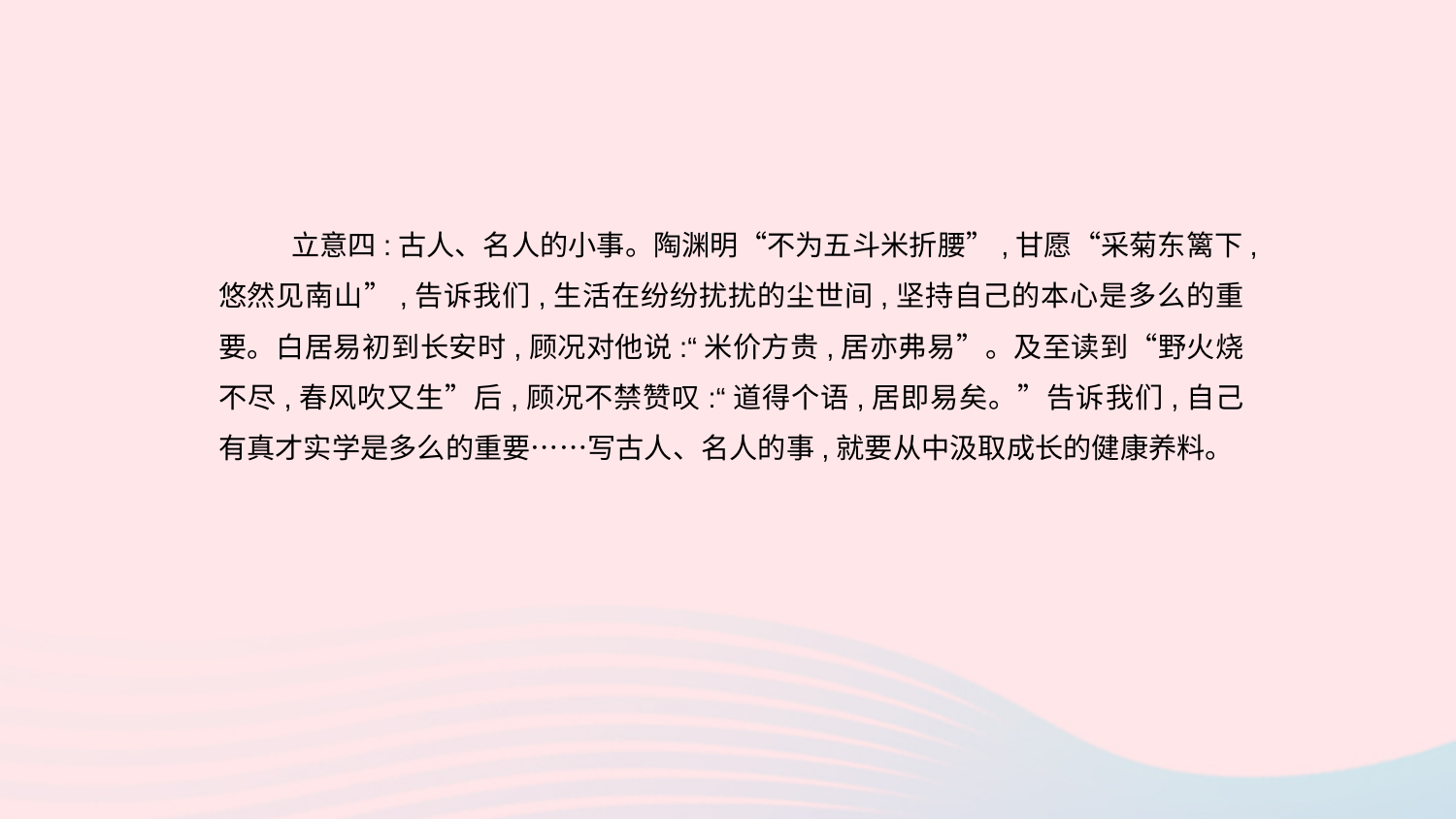

立意四:古人、名人的小事。陶渊明“不为五斗米折腰”,甘愿“采菊东篱下,悠然见南山”,告诉我们,生活在纷纷扰扰的尘世间,坚持自己的本心是多么的重要。白居易初到长安时,顾况对他说:“米价方贵,居亦弗易”。及至读到“野火烧不尽,春风吹又生”后,顾况不禁赞叹:“道得个语,居即易矣。”告诉我们,自己有真才实学是多么的重要……写古人、名人的事,就要从中汲取成长的健康养料。